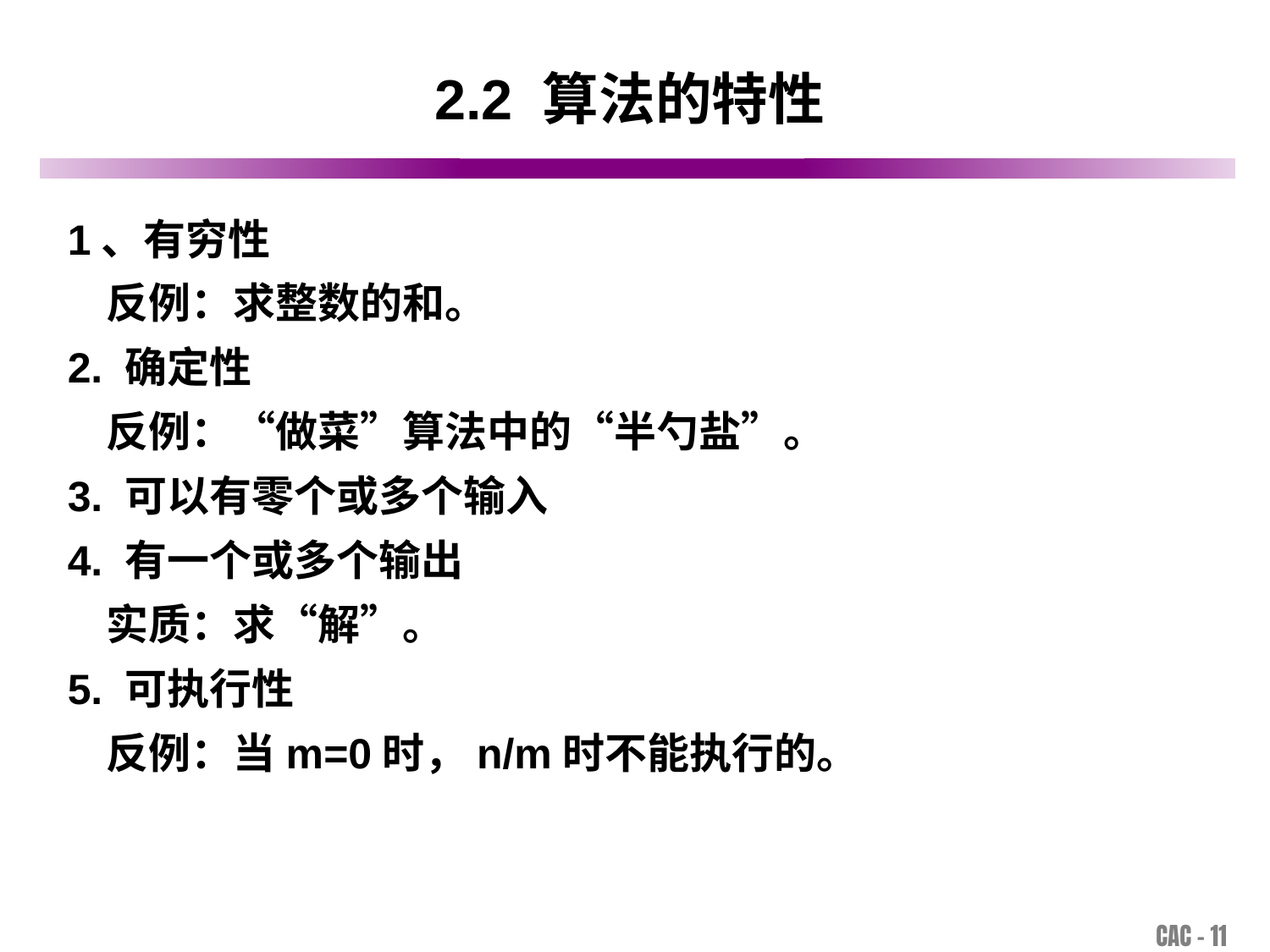

# 2.2 算法的特性
1、有穷性
   反例：求整数的和。
2. 确定性
   反例：“做菜”算法中的“半勺盐”。
3. 可以有零个或多个输入
4. 有一个或多个输出
   实质：求“解”。
5. 可执行性
   反例：当m=0时，n/m时不能执行的。
11